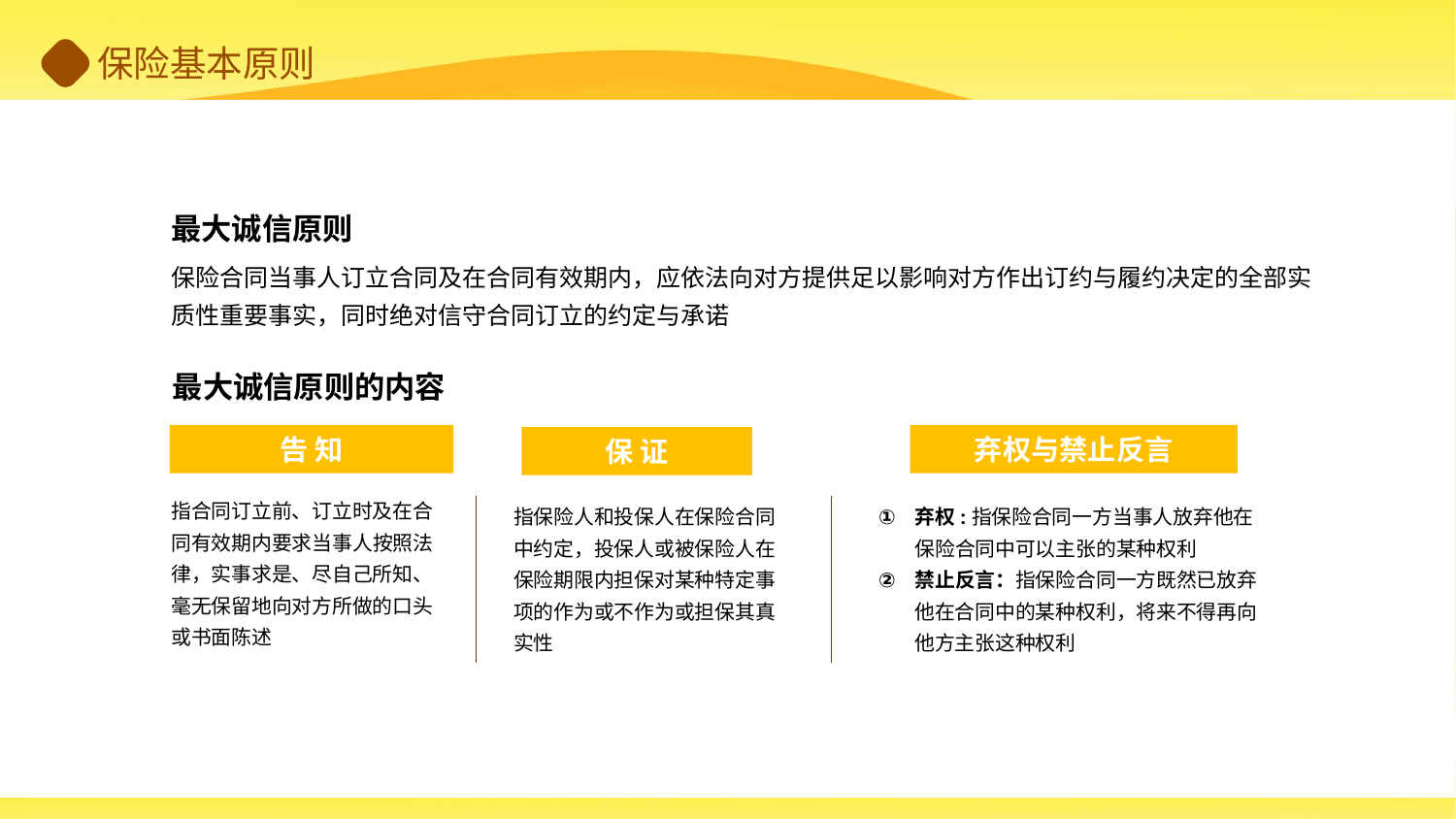

最大诚信原则
保险合同当事人订立合同及在合同有效期内，应依法向对方提供足以影响对方作出订约与履约决定的全部实质性重要事实，同时绝对信守合同订立的约定与承诺
最大诚信原则的内容
弃权与禁止反言
告 知
保 证
指合同订立前、订立时及在合同有效期内要求当事人按照法律，实事求是、尽自己所知、毫无保留地向对方所做的口头或书面陈述
弃权:指保险合同一方当事人放弃他在保险合同中可以主张的某种权利
禁止反言：指保险合同一方既然已放弃他在合同中的某种权利，将来不得再向他方主张这种权利
指保险人和投保人在保险合同中约定，投保人或被保险人在保险期限内担保对某种特定事项的作为或不作为或担保其真实性